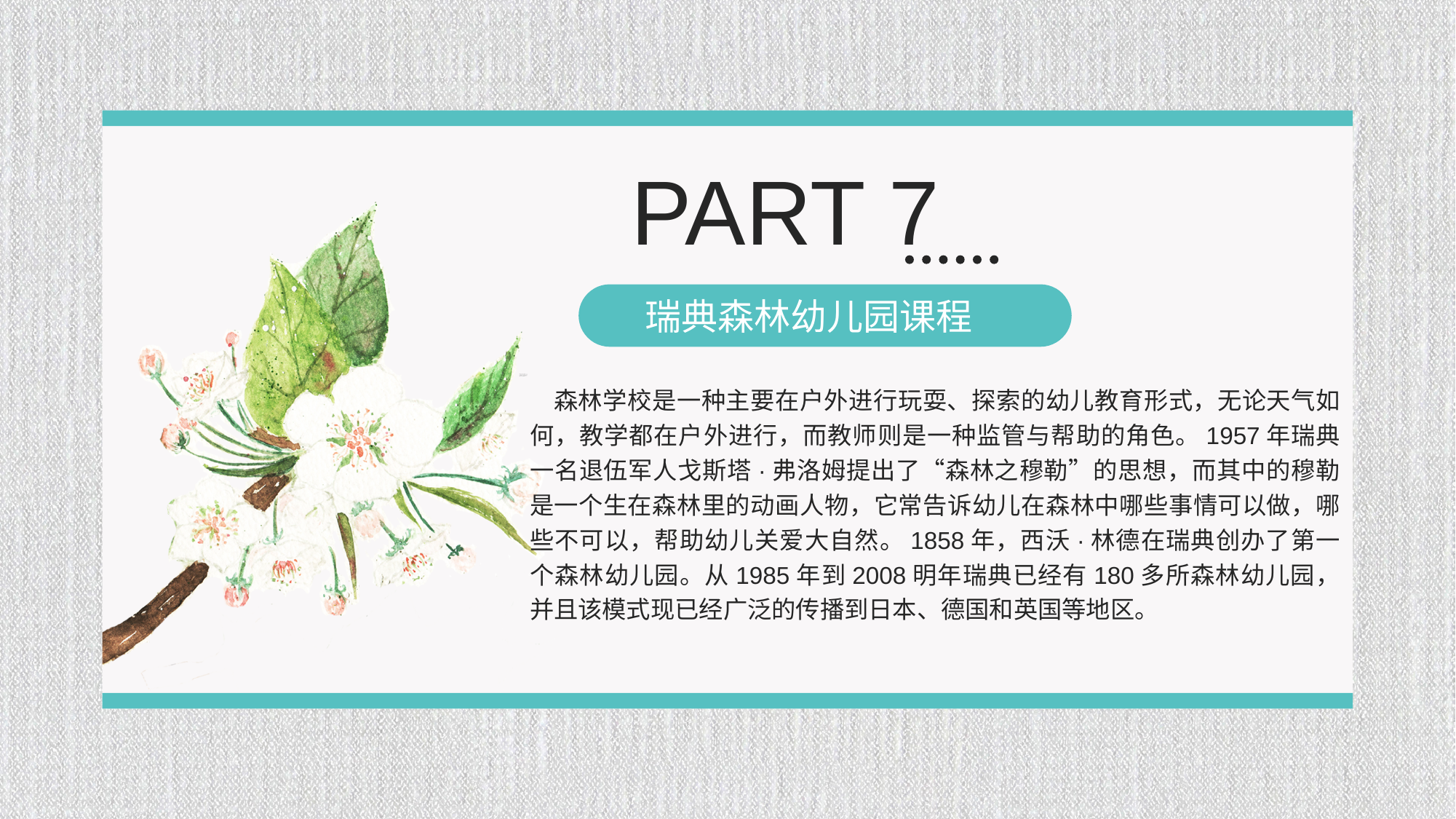

PART 7

瑞典森林幼儿园课程
   森林学校是一种主要在户外进行玩耍、探索的幼儿教育形式，无论天气如何，教学都在户外进行，而教师则是一种监管与帮助的角色。1957年瑞典一名退伍军人戈斯塔·弗洛姆提出了“森林之穆勒”的思想，而其中的穆勒是一个生在森林里的动画人物，它常告诉幼儿在森林中哪些事情可以做，哪些不可以，帮助幼儿关爱大自然。1858年，西沃·林德在瑞典创办了第一个森林幼儿园。从1985年到2008明年瑞典已经有180多所森林幼儿园，并且该模式现已经广泛的传播到日本、德国和英国等地区。